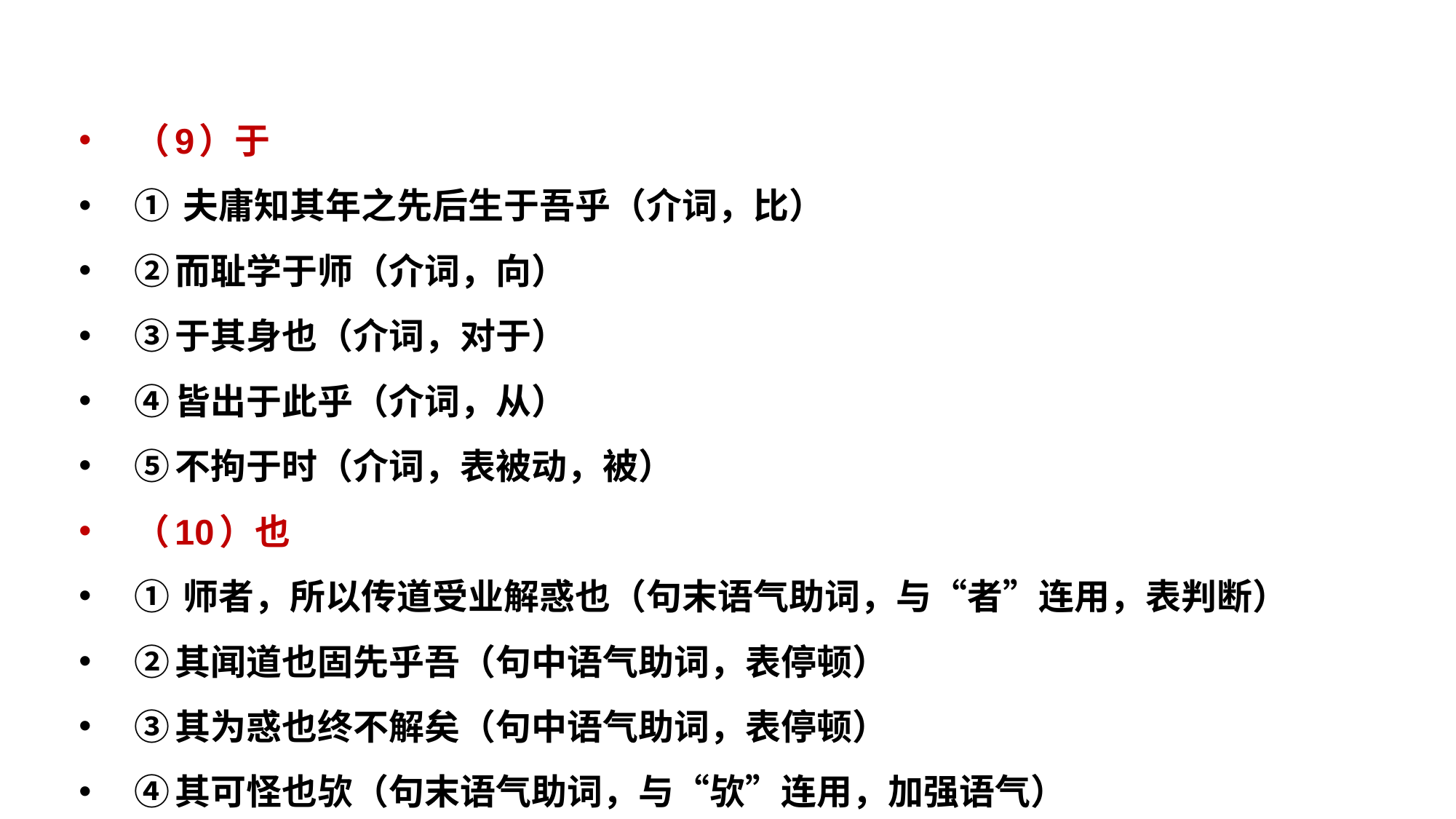

（9）于
① 夫庸知其年之先后生于吾乎（介词，比）
②而耻学于师（介词，向）
③于其身也（介词，对于）
④皆出于此乎（介词，从）
⑤不拘于时（介词，表被动，被）
（10）也
① 师者，所以传道受业解惑也（句末语气助词，与“者”连用，表判断）
②其闻道也固先乎吾（句中语气助词，表停顿）
③其为惑也终不解矣（句中语气助词，表停顿）
④其可怪也欤（句末语气助词，与“欤”连用，加强语气）